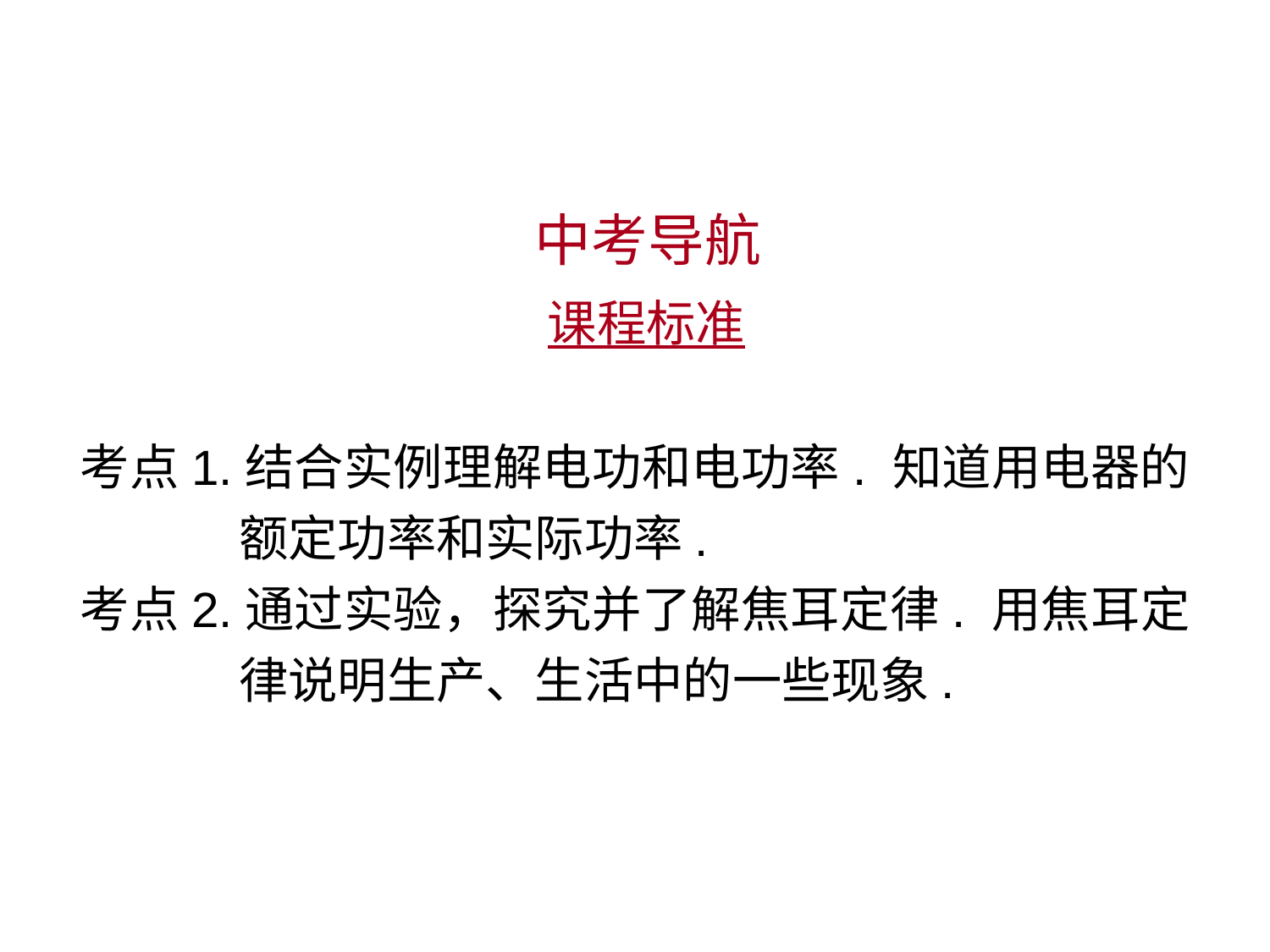

中考导航
 课程标准
考点1.结合实例理解电功和电功率. 知道用电器的额定功率和实际功率.
考点2.通过实验，探究并了解焦耳定律. 用焦耳定律说明生产、生活中的一些现象.